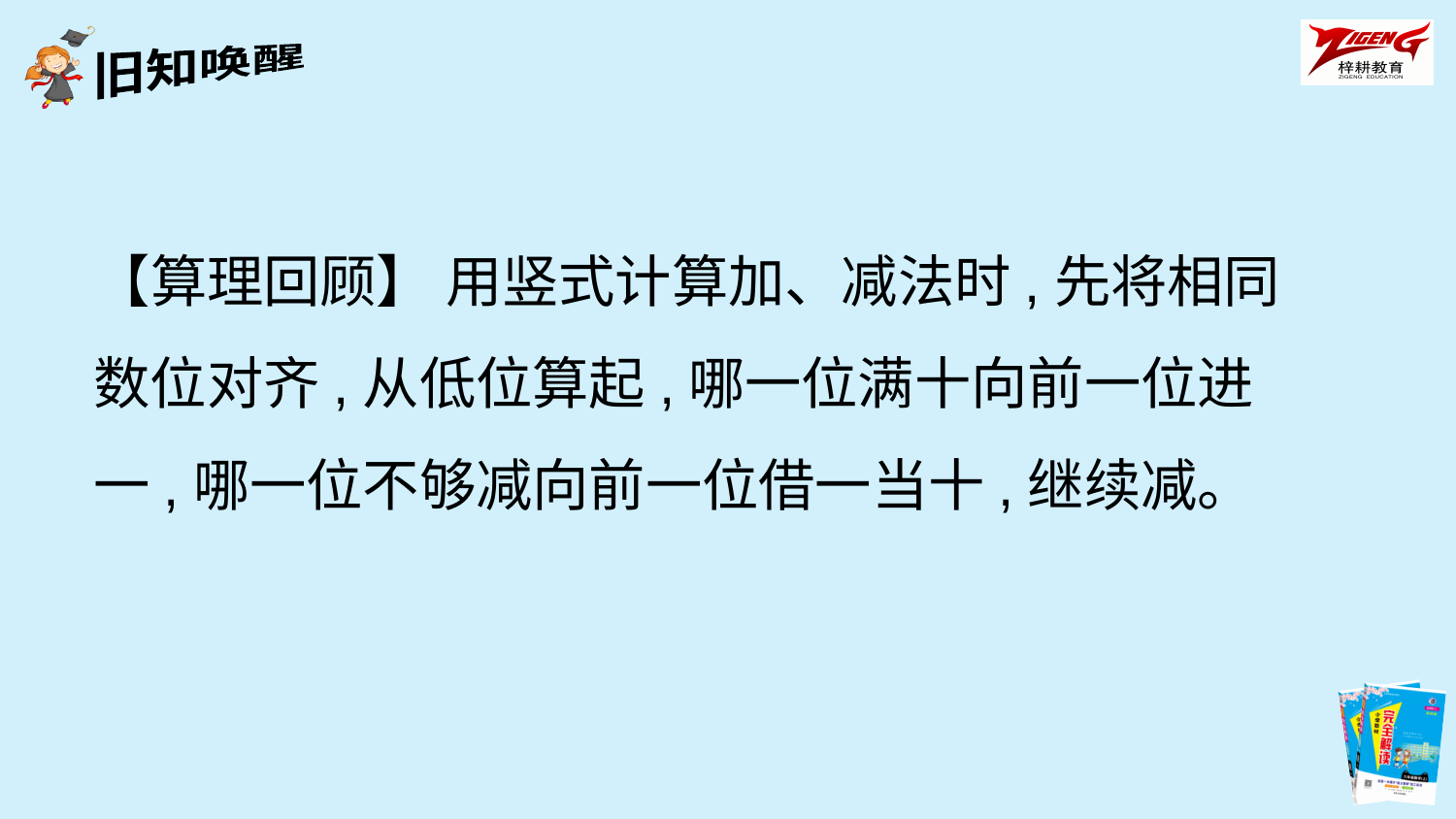

【算理回顾】 用竖式计算加、减法时,先将相同数位对齐,从低位算起,哪一位满十向前一位进一,哪一位不够减向前一位借一当十,继续减。